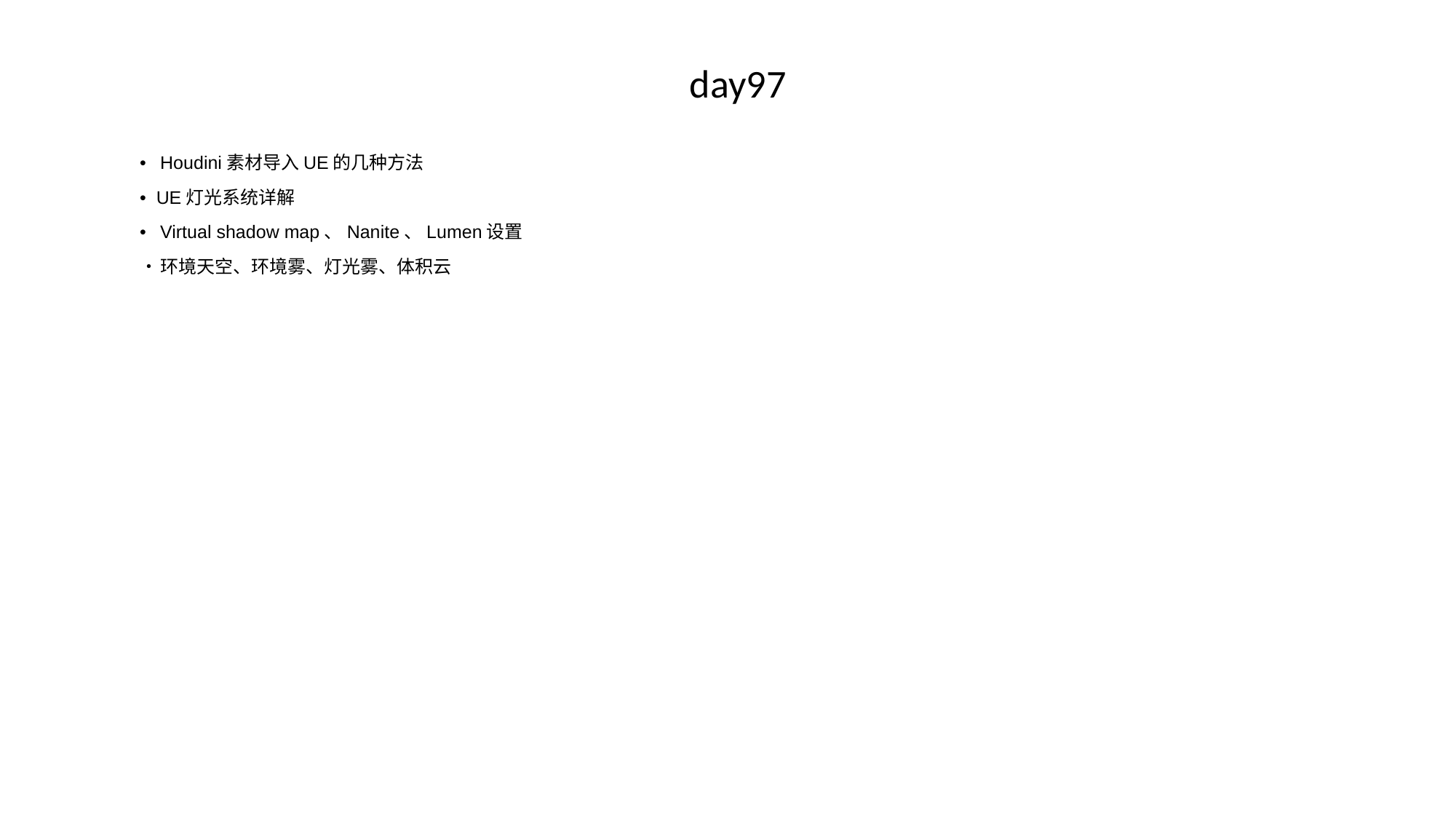

day97
•	Houdini素材导入UE的几种方法
•  UE灯光系统详解
•	Virtual shadow map、Nanite、Lumen设置
•	环境天空、环境雾、灯光雾、体积云